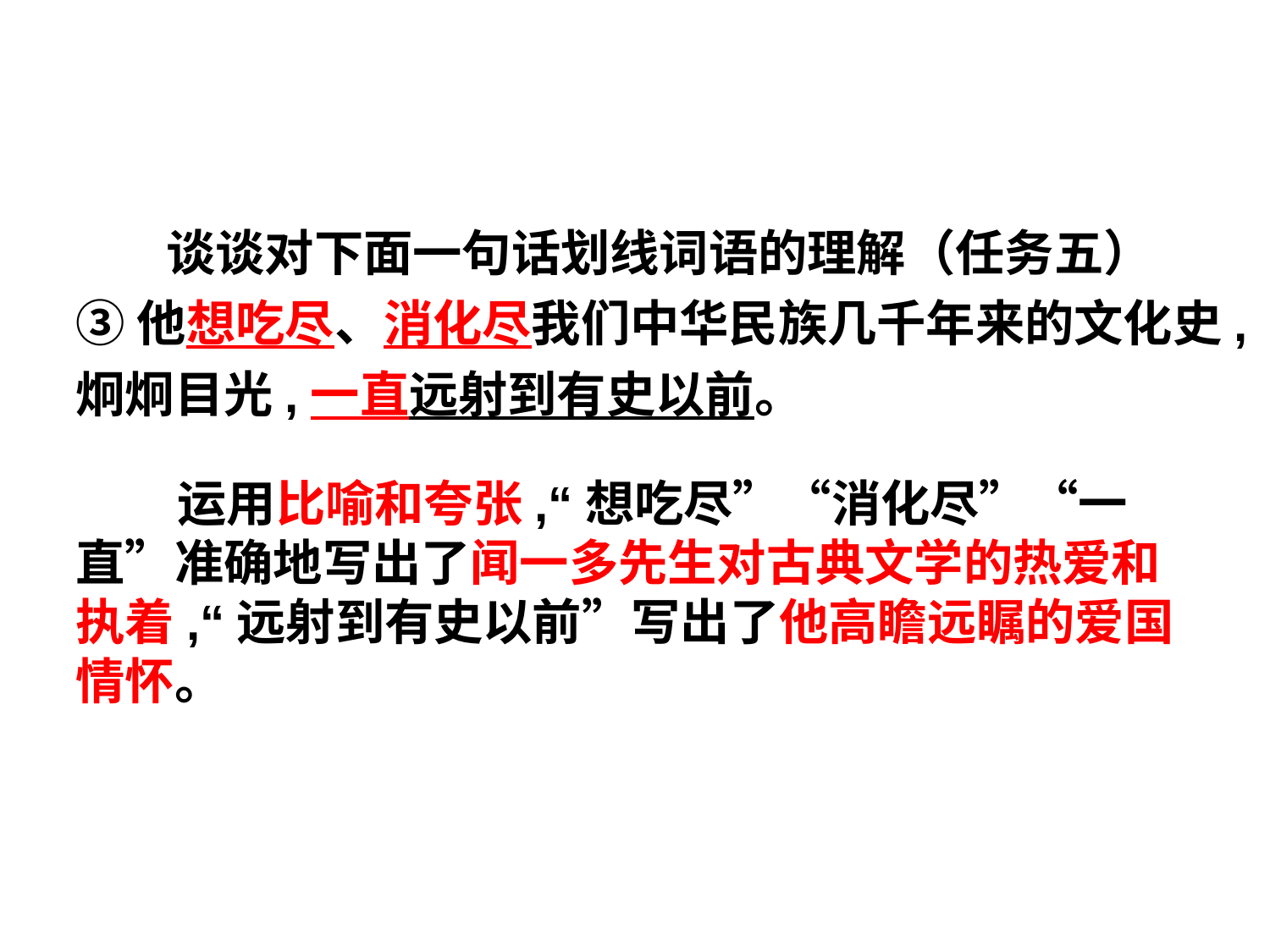

谈谈对下面一句话划线词语的理解（任务五）
③他想吃尽、消化尽我们中华民族几千年来的文化史,炯炯目光,一直远射到有史以前。
        运用比喻和夸张,“想吃尽”“消化尽”“一直”准确地写出了闻一多先生对古典文学的热爱和执着,“远射到有史以前”写出了他高瞻远瞩的爱国情怀。